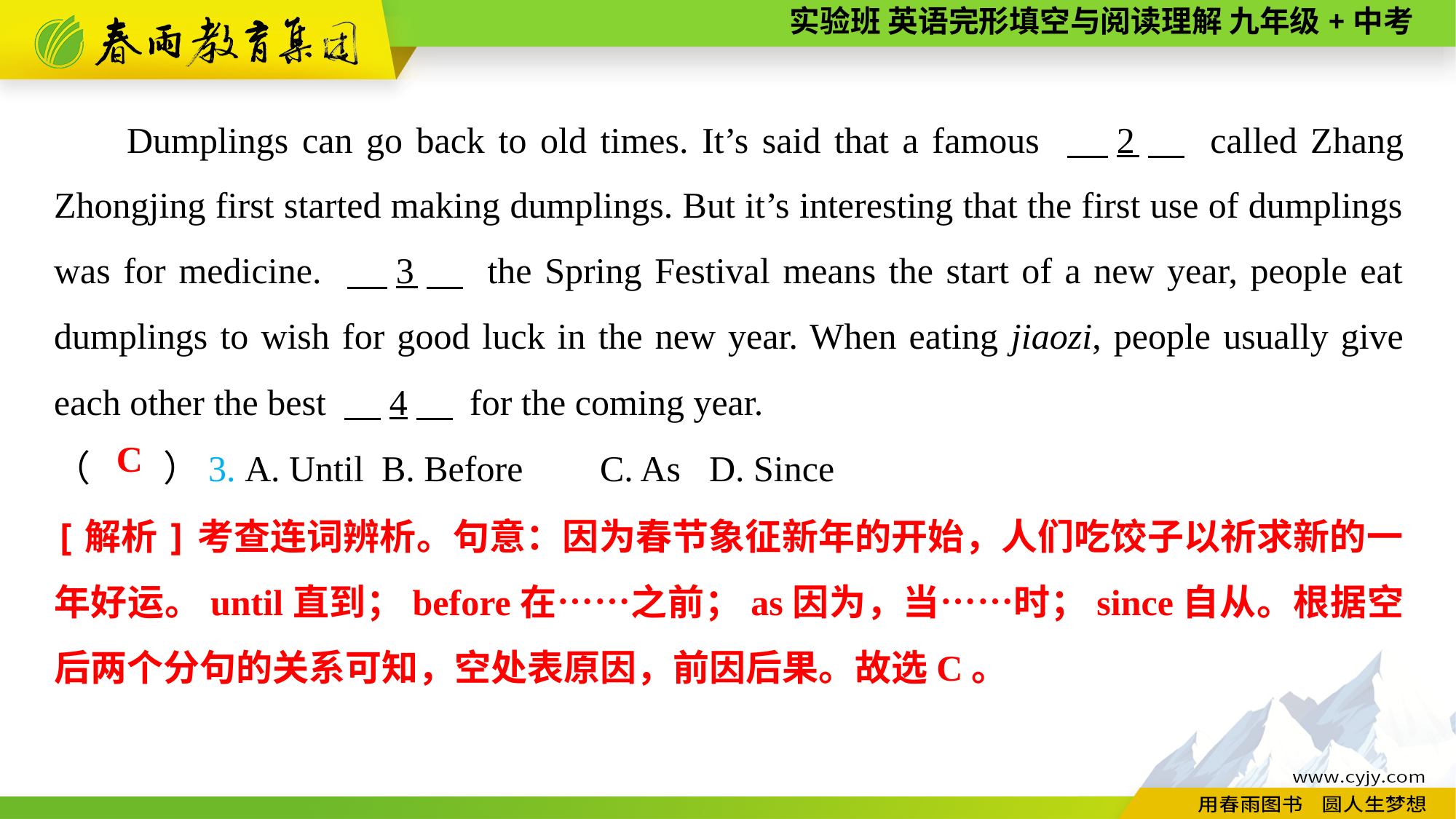

Dumplings can go back to old times. It’s said that a famous 　2　 called Zhang Zhongjing first started making dumplings. But it’s interesting that the first use of dumplings was for medicine. 　3　 the Spring Festival means the start of a new year, people eat dumplings to wish for good luck in the new year. When eating jiaozi, people usually give each other the best 　4　 for the coming year.
（　　）3. A. Until	B. Before	C. As	D. Since
C
[解析]考查连词辨析。句意：因为春节象征新年的开始，人们吃饺子以祈求新的一年好运。until直到；before在……之前；as因为，当……时；since自从。根据空后两个分句的关系可知，空处表原因，前因后果。故选C。